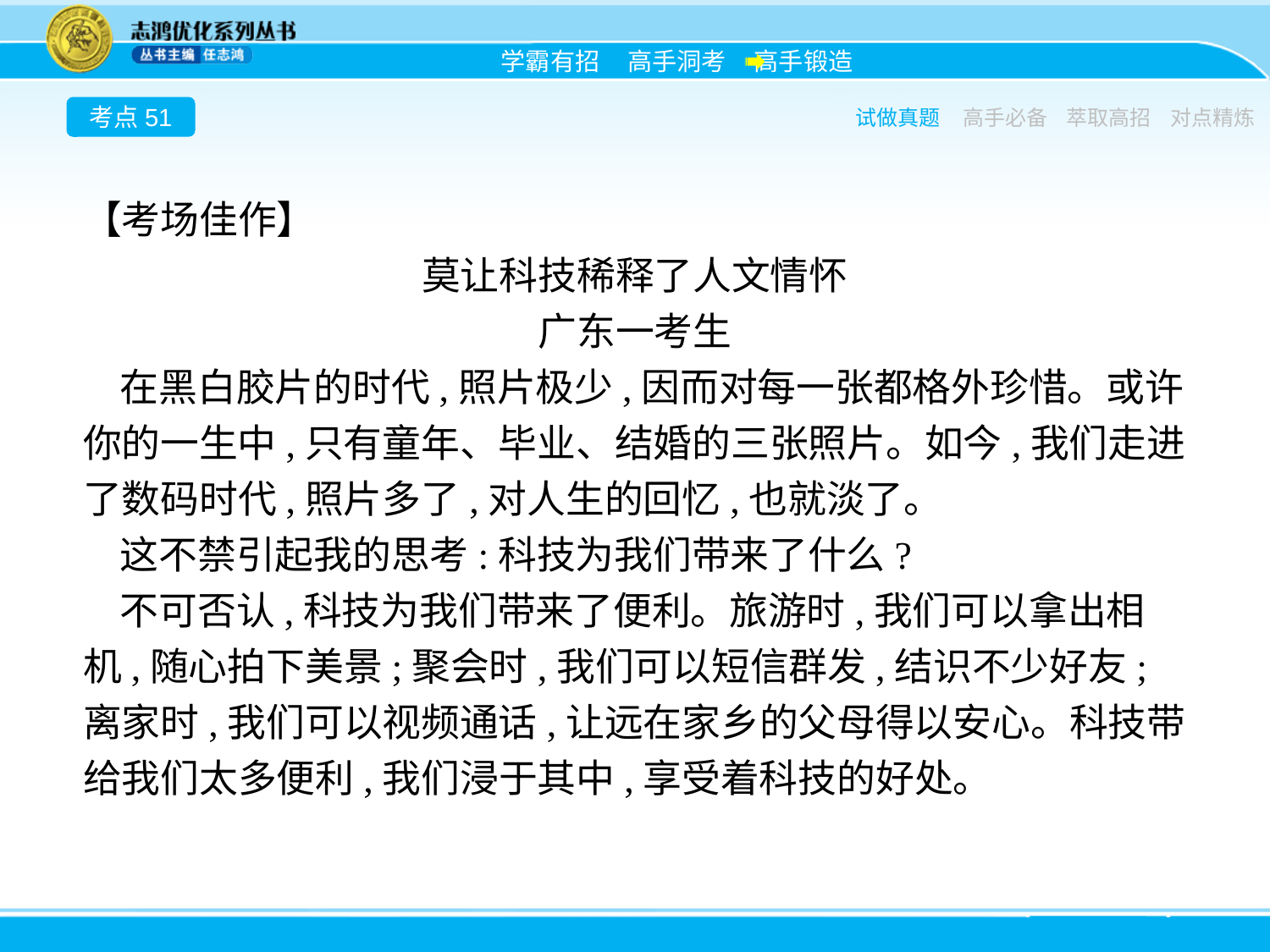

考点51
试做真题
高手必备
萃取高招
对点精炼
【考场佳作】
莫让科技稀释了人文情怀
广东一考生
在黑白胶片的时代,照片极少,因而对每一张都格外珍惜。或许你的一生中,只有童年、毕业、结婚的三张照片。如今,我们走进了数码时代,照片多了,对人生的回忆,也就淡了。
这不禁引起我的思考:科技为我们带来了什么?
不可否认,科技为我们带来了便利。旅游时,我们可以拿出相机,随心拍下美景;聚会时,我们可以短信群发,结识不少好友;离家时,我们可以视频通话,让远在家乡的父母得以安心。科技带给我们太多便利,我们浸于其中,享受着科技的好处。